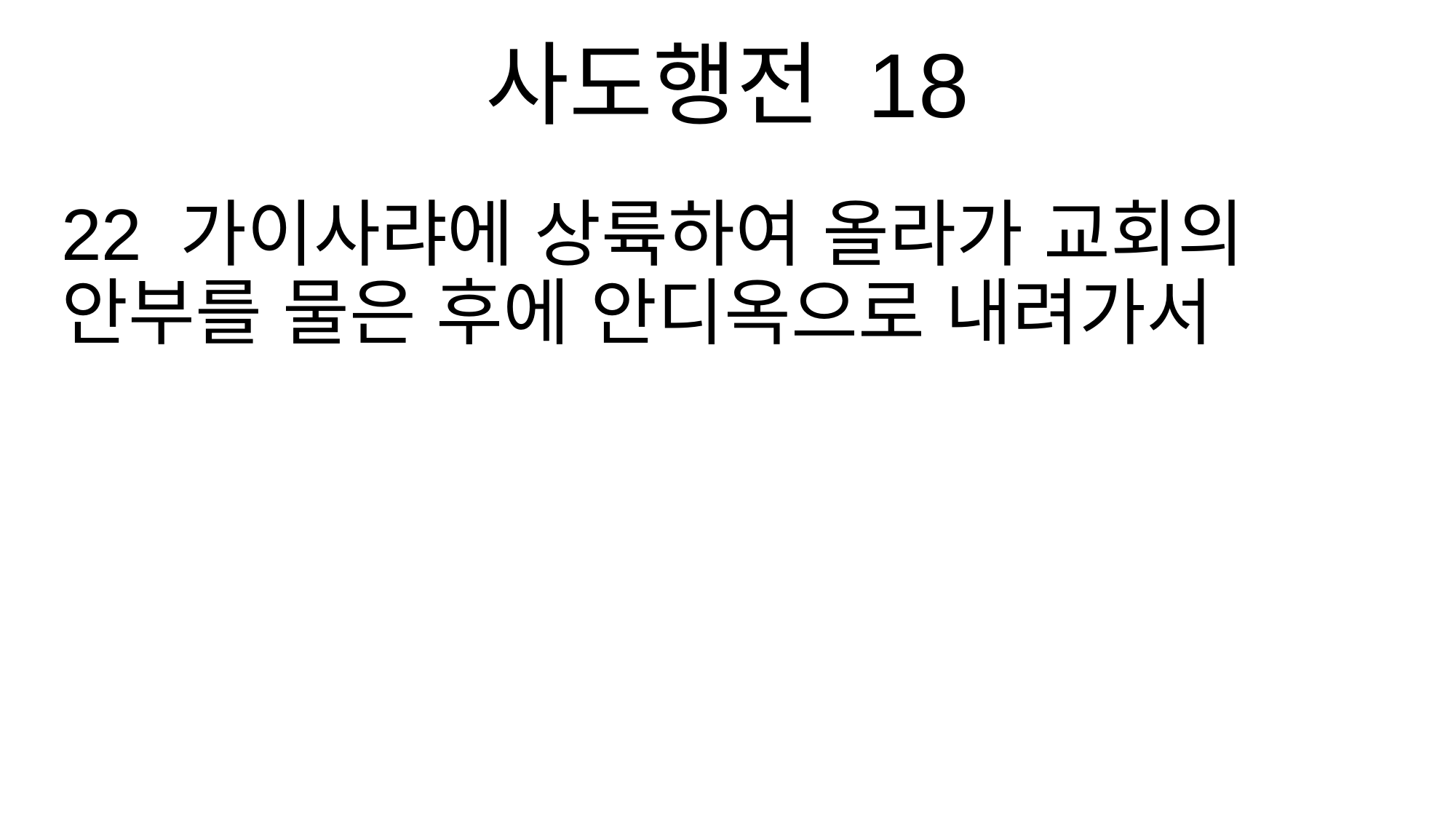

사도행전 18
22 가이사랴에 상륙하여 올라가 교회의 안부를 물은 후에 안디옥으로 내려가서